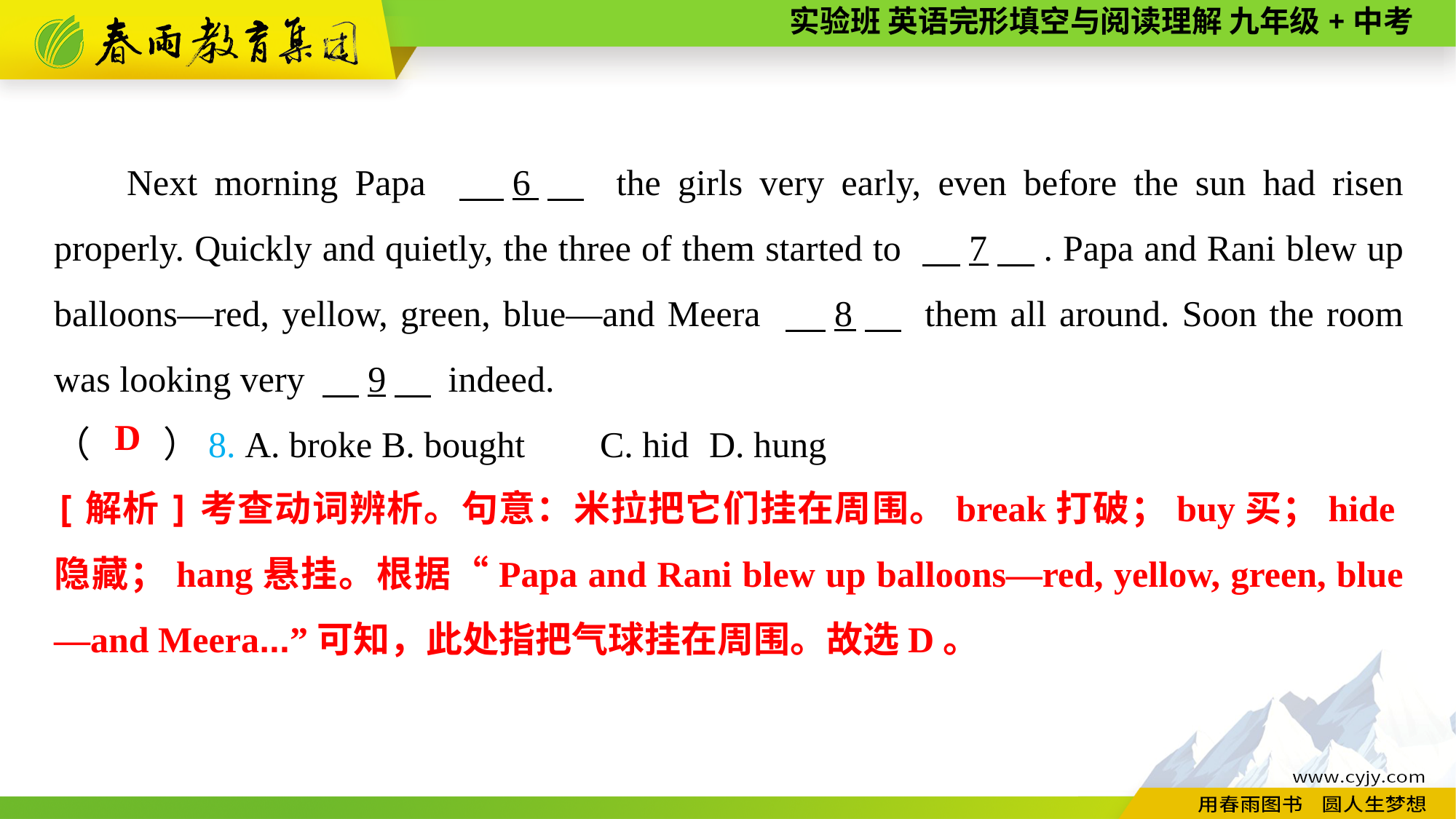

Next morning Papa 　6　 the girls very early, even before the sun had risen properly. Quickly and quietly, the three of them started to 　7　. Papa and Rani blew up balloons—red, yellow, green, blue—and Meera 　8　 them all around. Soon the room was looking very 　9　 indeed.
（　　）8. A. broke	B. bought	C. hid	D. hung
D
[解析]考查动词辨析。句意：米拉把它们挂在周围。break打破；buy买；hide隐藏；hang悬挂。根据“Papa and Rani blew up balloons—red, yellow, green, blue—and Meera...”可知，此处指把气球挂在周围。故选D。